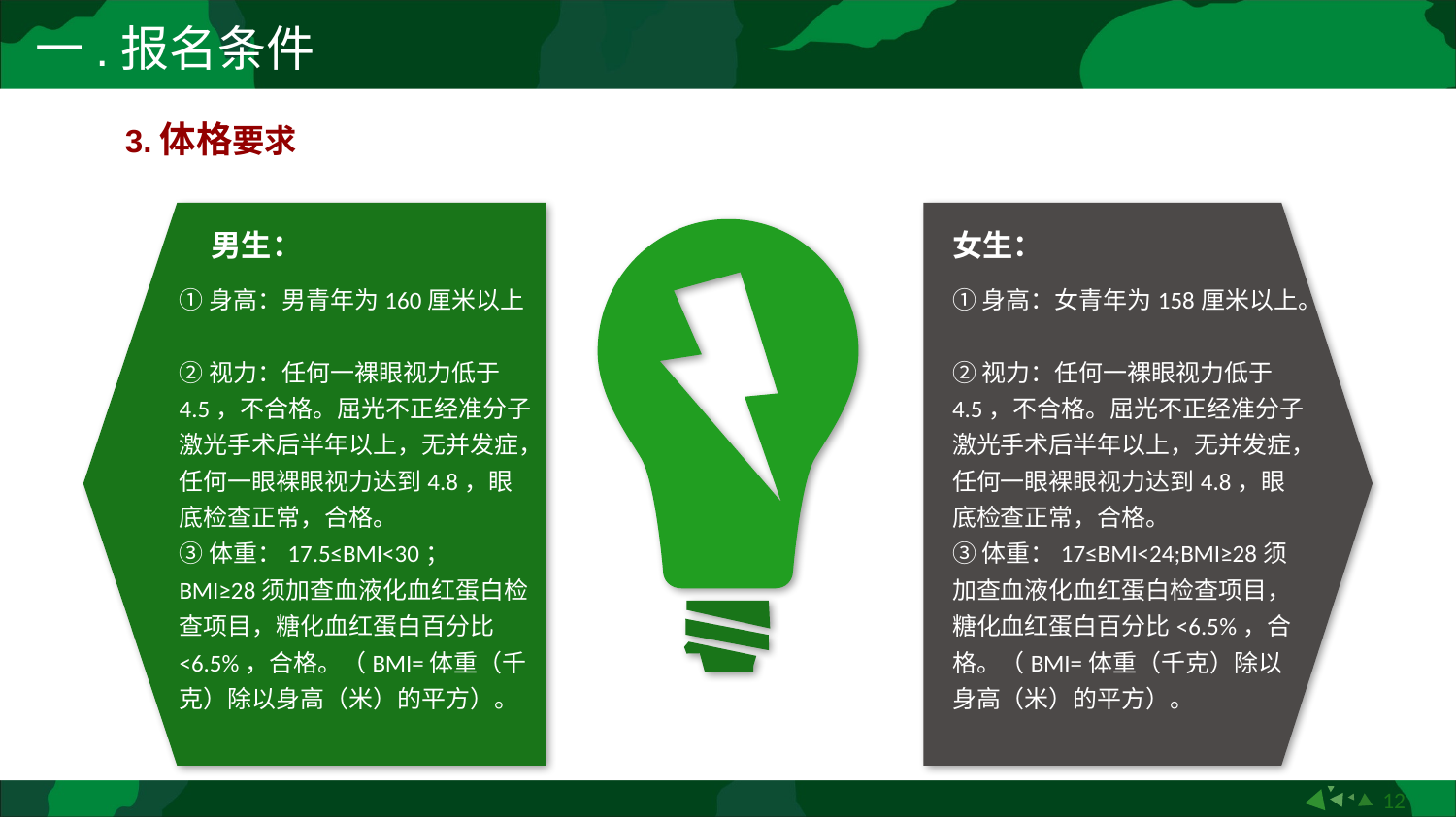

一.报名条件
3.体格要求

女生：
男生：
①身高：男青年为160厘米以上

②视力：任何一裸眼视力低于4.5，不合格。屈光不正经准分子激光手术后半年以上，无并发症，任何一眼裸眼视力达到4.8，眼底检查正常，合格。
③体重：17.5≤BMI<30；BMI≥28须加查血液化血红蛋白检查项目，糖化血红蛋白百分比<6.5%，合格。（BMI=体重（千克）除以身高（米）的平方）。

①身高：女青年为158厘米以上。

②视力：任何一裸眼视力低于4.5，不合格。屈光不正经准分子激光手术后半年以上，无并发症，任何一眼裸眼视力达到4.8，眼底检查正常，合格。
③体重：17≤BMI<24;BMI≥28须加查血液化血红蛋白检查项目，糖化血红蛋白百分比<6.5%，合格。（BMI=体重（千克）除以身高（米）的平方）。

12